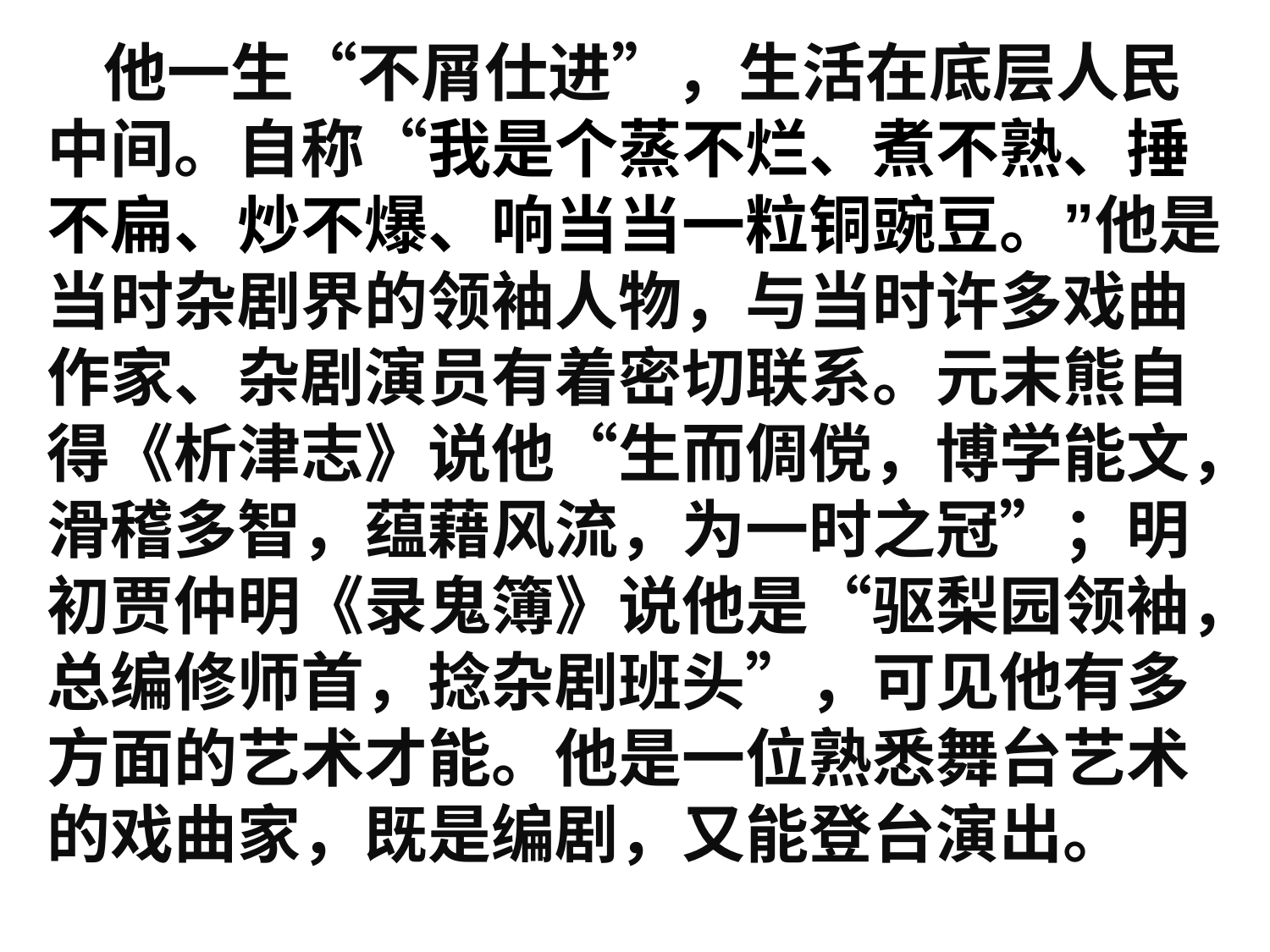

他一生“不屑仕进”，生活在底层人民中间。自称“我是个蒸不烂、煮不熟、捶不扁、炒不爆、响当当一粒铜豌豆。”他是当时杂剧界的领袖人物，与当时许多戏曲作家、杂剧演员有着密切联系。元末熊自得《析津志》说他“生而倜傥，博学能文，滑稽多智，蕴藉风流，为一时之冠”；明初贾仲明《录鬼簿》说他是“驱梨园领袖，总编修师首，捻杂剧班头”，可见他有多方面的艺术才能。他是一位熟悉舞台艺术的戏曲家，既是编剧，又能登台演出。